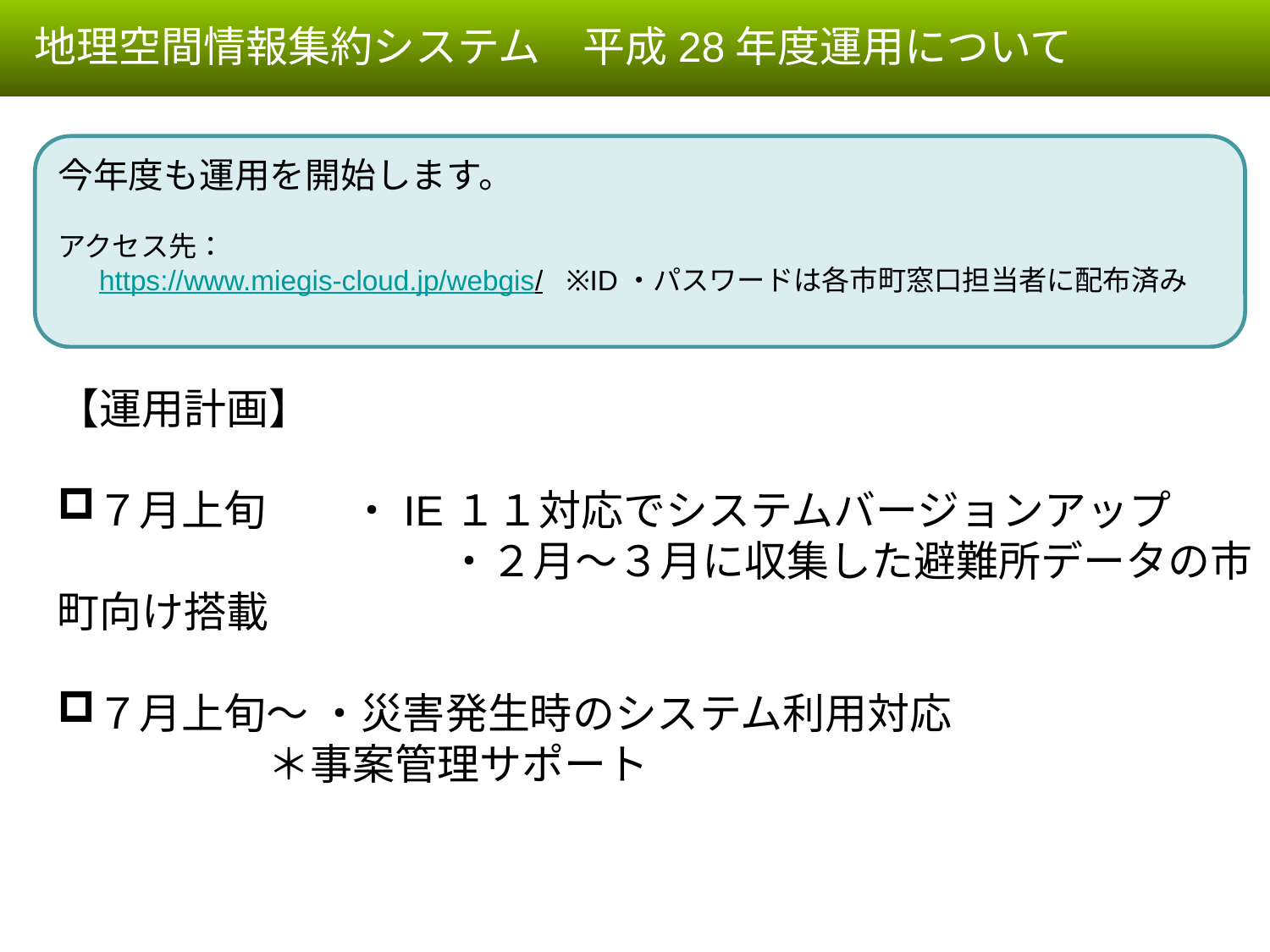

地理空間情報集約システム　平成28年度運用について
今年度も運用を開始します。

アクセス先：
　 https://www.miegis-cloud.jp/webgis/   ※ID・パスワードは各市町窓口担当者に配布済み

【運用計画】

７月上旬　　・IE１１対応でシステムバージョンアップ
　　　　　　　　 　・２月～３月に収集した避難所データの市町向け搭載

７月上旬～ ・災害発生時のシステム利用対応
                  ＊事案管理サポート